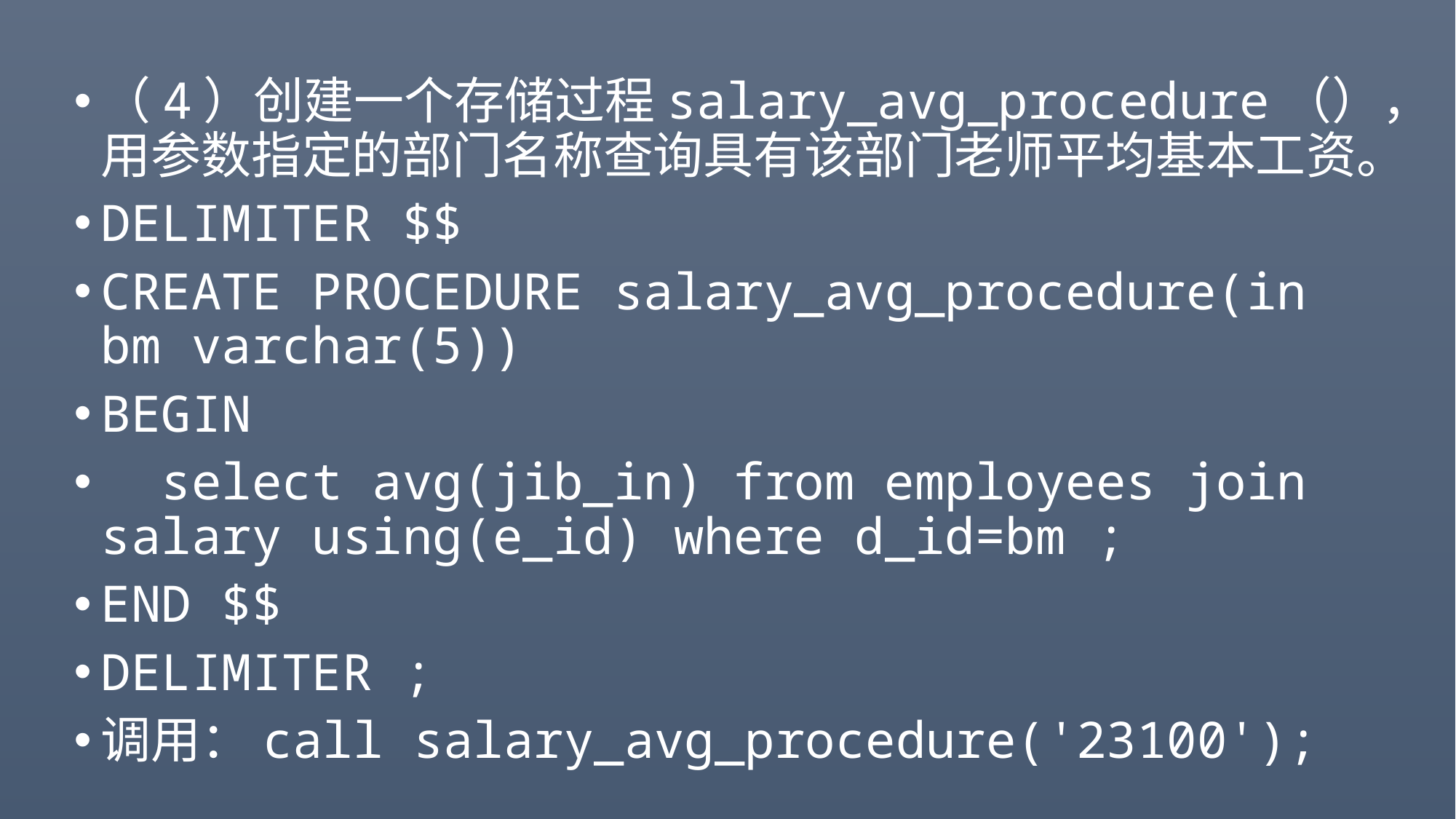

#
（4）创建一个存储过程salary_avg_procedure（），用参数指定的部门名称查询具有该部门老师平均基本工资。
DELIMITER $$
CREATE PROCEDURE salary_avg_procedure(in bm varchar(5))
BEGIN
  select avg(jib_in) from employees join salary using(e_id) where d_id=bm ;
END $$
DELIMITER ;
调用：call salary_avg_procedure('23100');